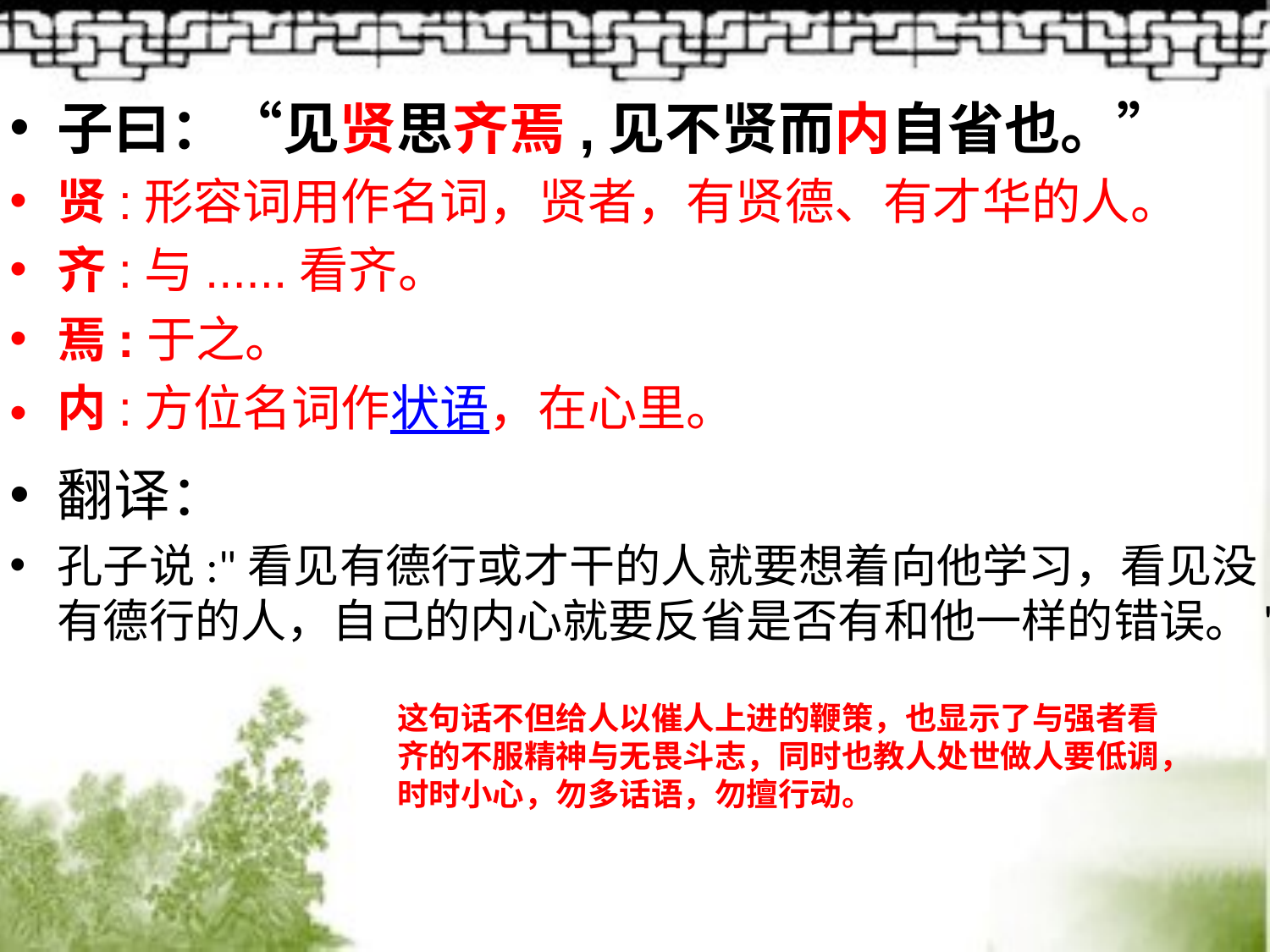

子曰：“见贤思齐焉,见不贤而内自省也。”
贤:形容词用作名词，贤者，有贤德、有才华的人。
齐:与......看齐。
焉:于之。
内:方位名词作状语，在心里。
翻译：
孔子说:"看见有德行或才干的人就要想着向他学习，看见没有德行的人，自己的内心就要反省是否有和他一样的错误。"
这句话不但给人以催人上进的鞭策，也显示了与强者看齐的不服精神与无畏斗志，同时也教人处世做人要低调，时时小心，勿多话语，勿擅行动。